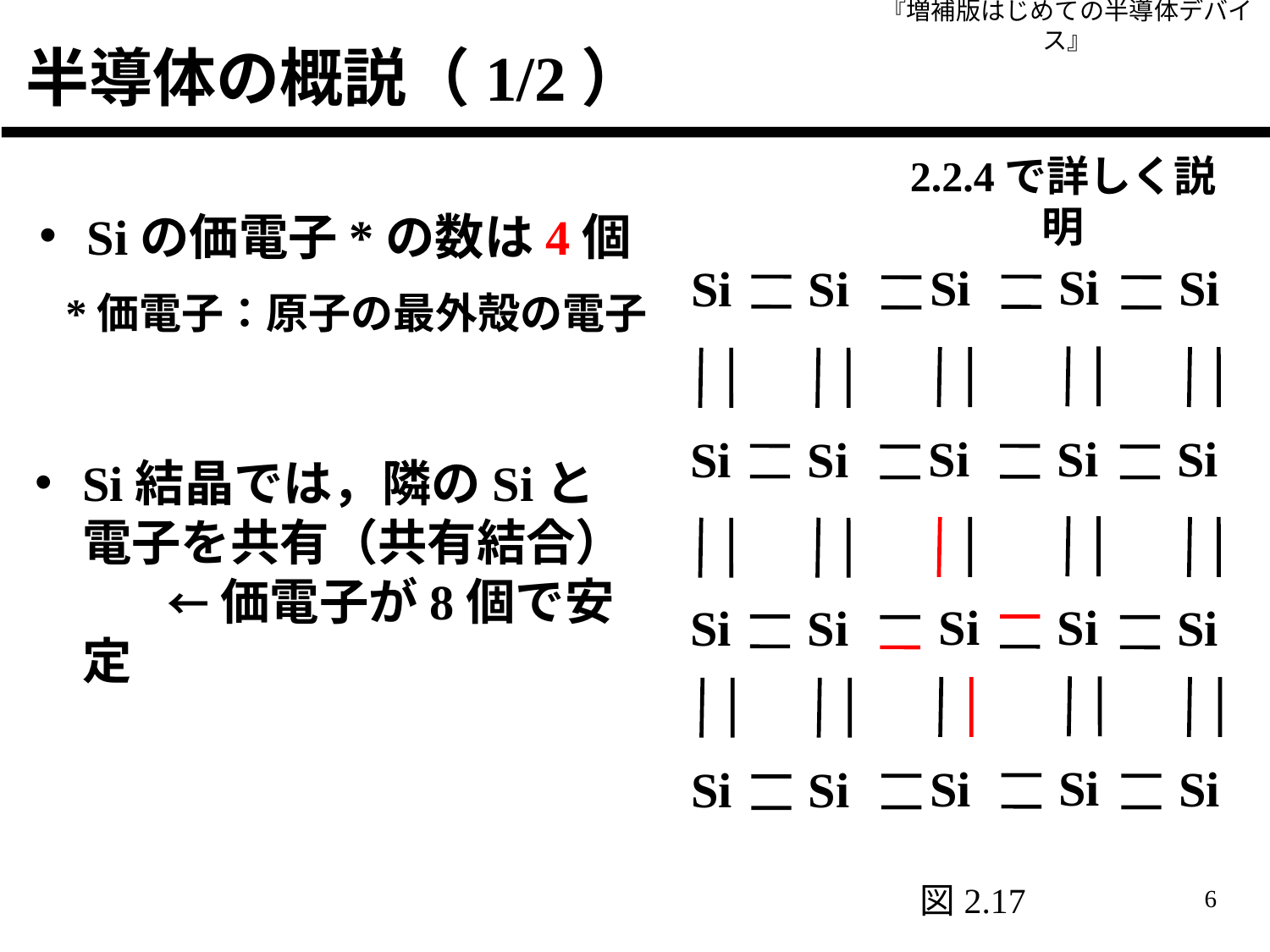

『増補版はじめての半導体デバイス』
半導体の概説（1/2）
2.2.4で詳しく説明
Siの価電子*の数は4個
Si

Si
Si
Si
Si

Si
Si
Si
Si
Si

Si
Si

Si
Si
Si

Si
Si
Si
Si
Si

*価電子：原子の最外殻の電子
Si結晶では，隣のSiと電子を共有（共有結合）
　　← 価電子が8個で安定
6
図2.17